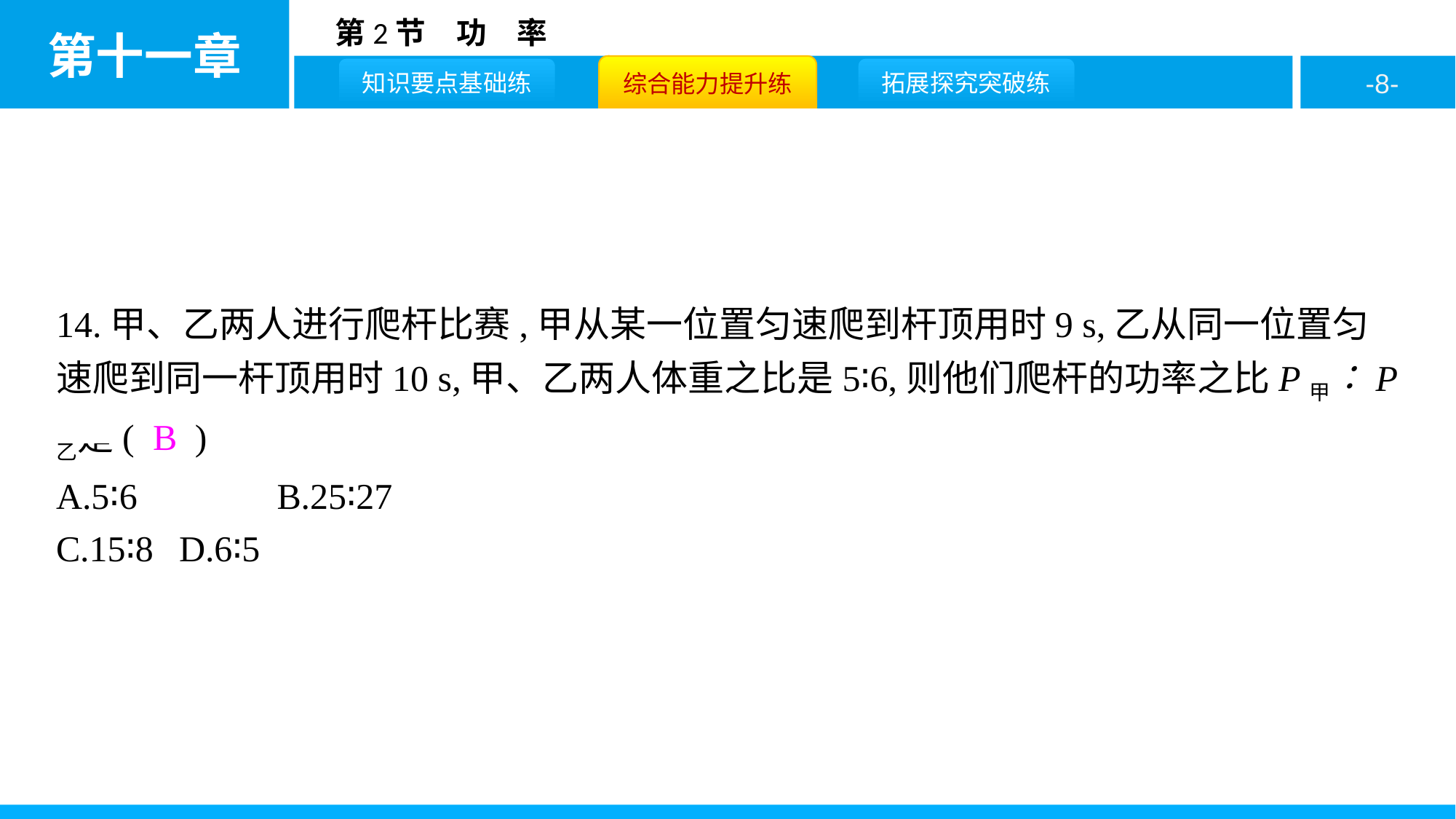

14.甲、乙两人进行爬杆比赛,甲从某一位置匀速爬到杆顶用时9 s,乙从同一位置匀速爬到同一杆顶用时10 s,甲、乙两人体重之比是5∶6,则他们爬杆的功率之比P甲∶P乙是(  B  )
A.5∶6		B.25∶27
C.15∶8	D.6∶5